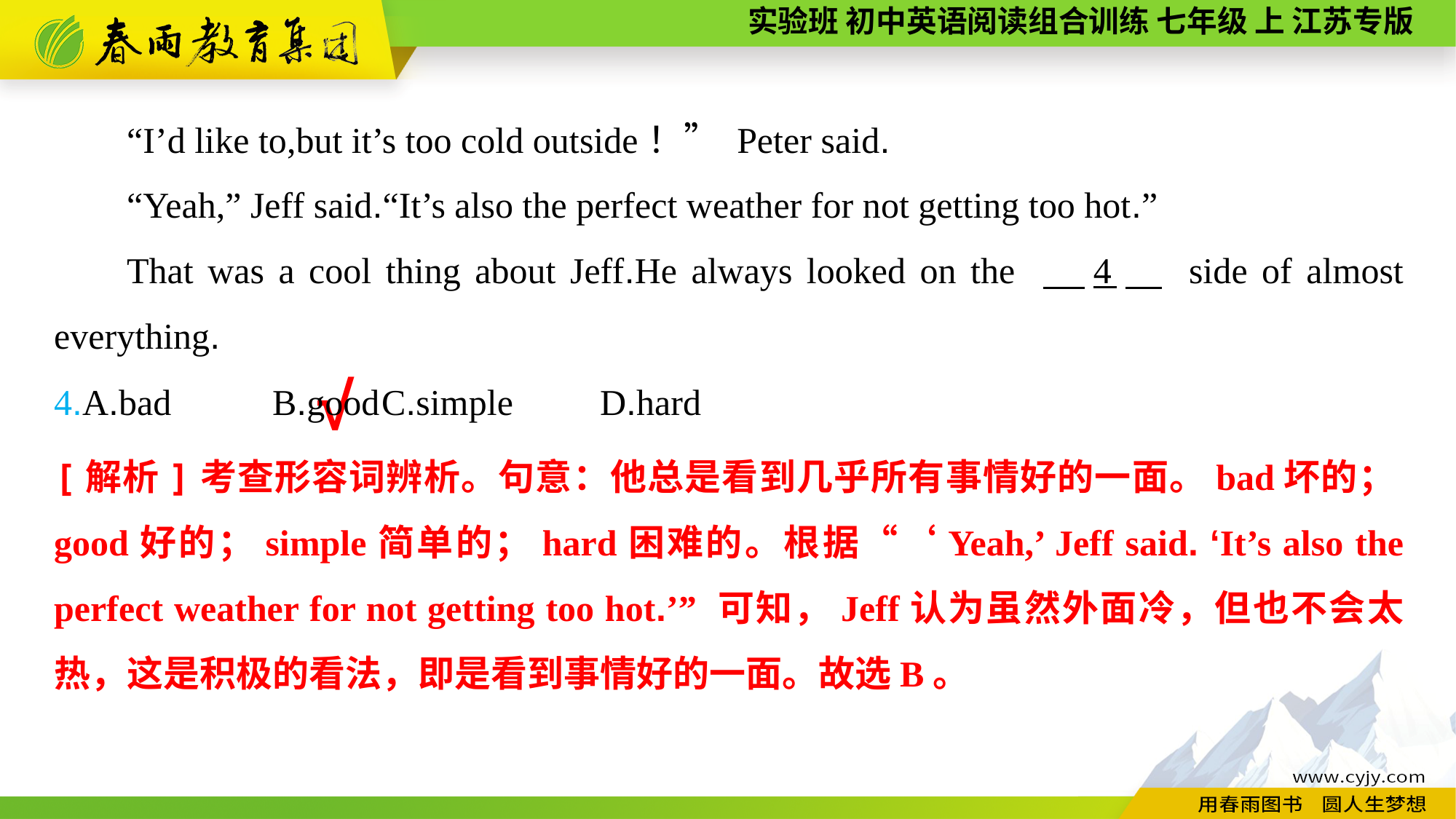

“I’d like to,but it’s too cold outside！” Peter said.
“Yeah,” Jeff said.“It’s also the perfect weather for not getting too hot.”
That was a cool thing about Jeff.He always looked on the 　4　 side of almost everything.
4.A.bad	B.good	C.simple	D.hard
√
[解析]考查形容词辨析。句意：他总是看到几乎所有事情好的一面。bad坏的；good好的；simple简单的；hard困难的。根据“‘Yeah,’ Jeff said. ‘It’s also the perfect weather for not getting too hot.’” 可知，Jeff认为虽然外面冷，但也不会太热，这是积极的看法，即是看到事情好的一面。故选B。